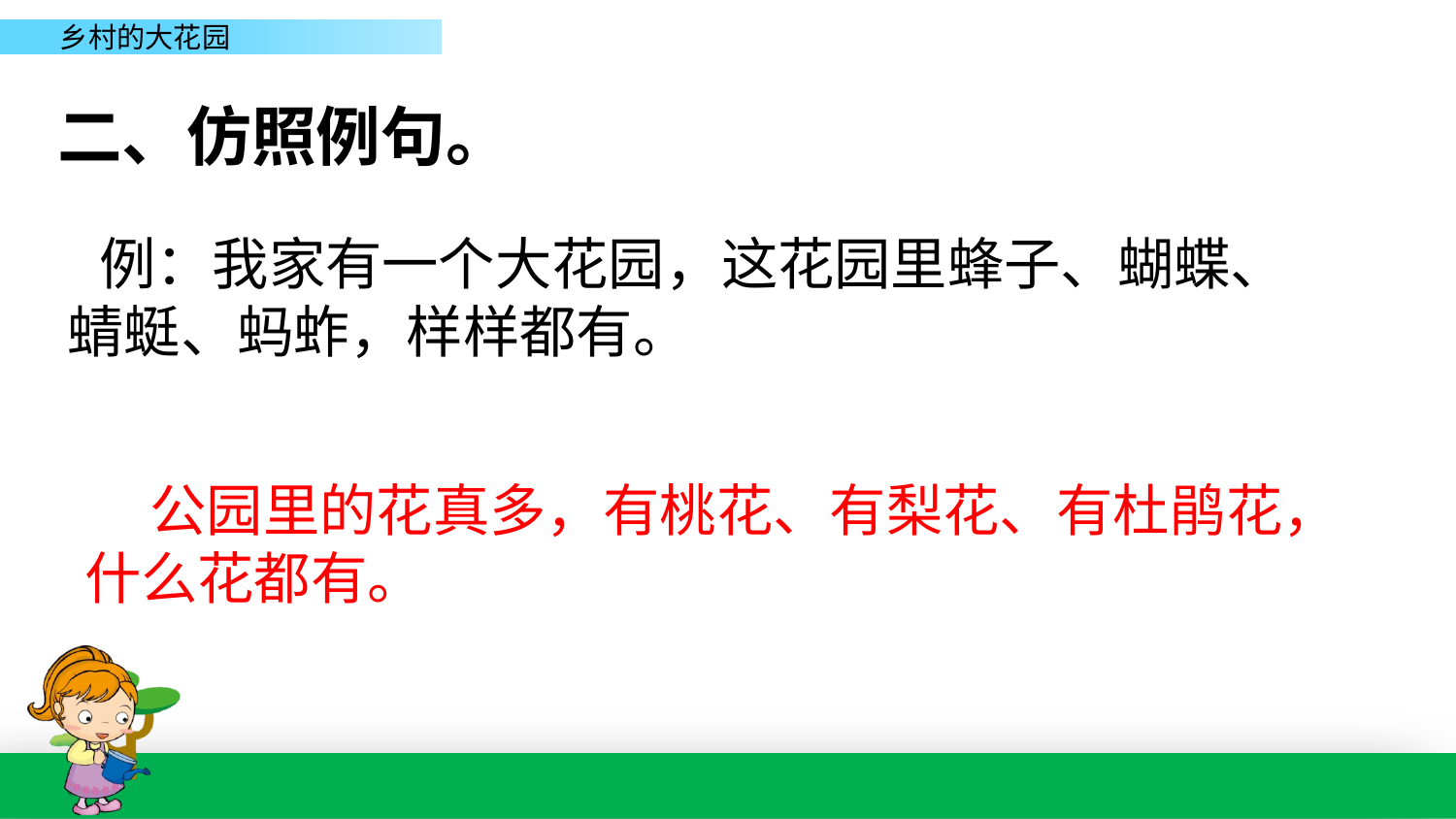

二、仿照例句。
例：我家有一个大花园，这花园里蜂子、蝴蝶、蜻蜓、蚂蚱，样样都有。
    公园里的花真多，有桃花、有梨花、有杜鹃花，什么花都有。